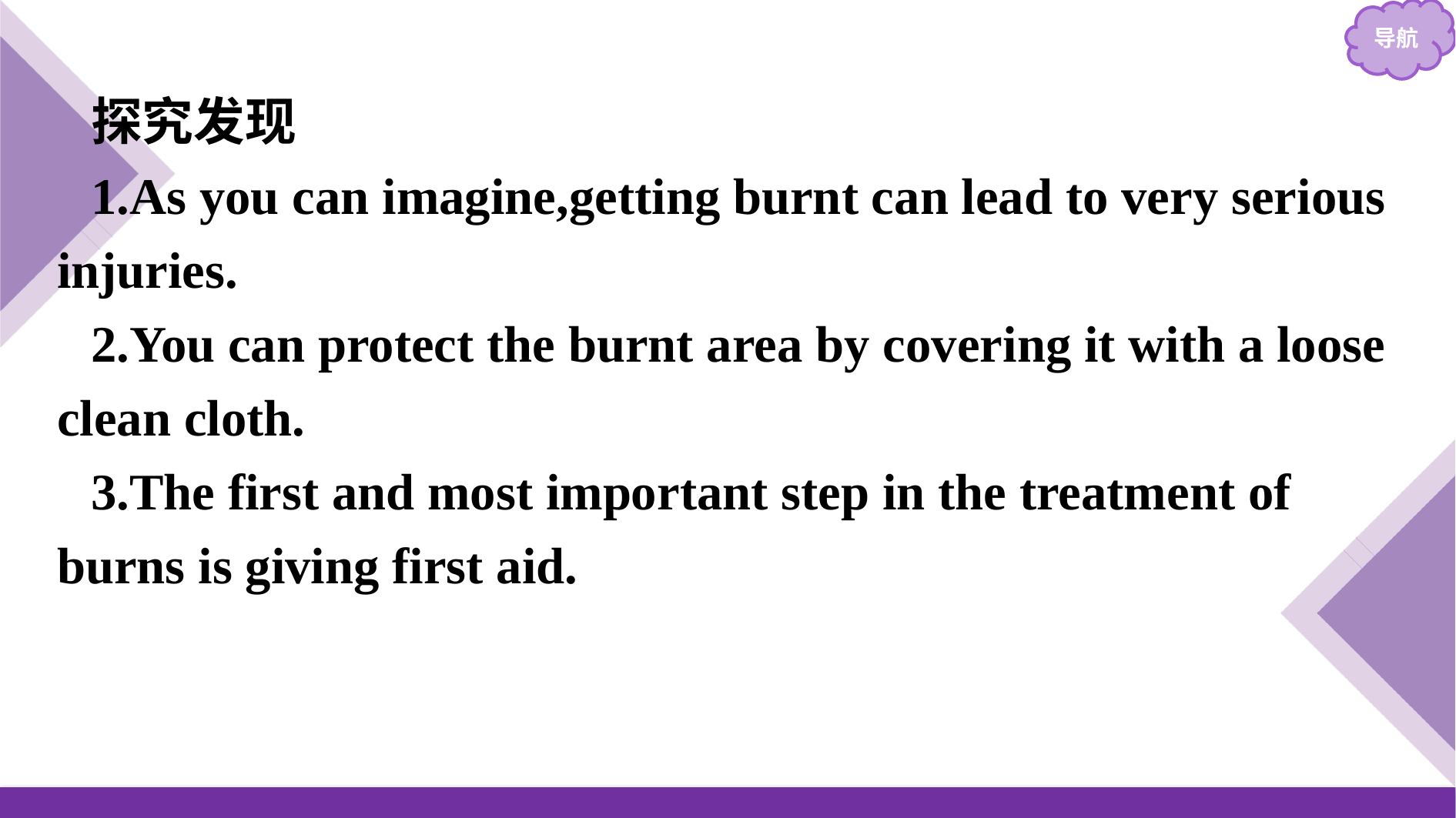

探究发现
1.As you can imagine,getting burnt can lead to very serious injuries.
2.You can protect the burnt area by covering it with a loose clean cloth.
3.The first and most important step in the treatment of burns is giving first aid.